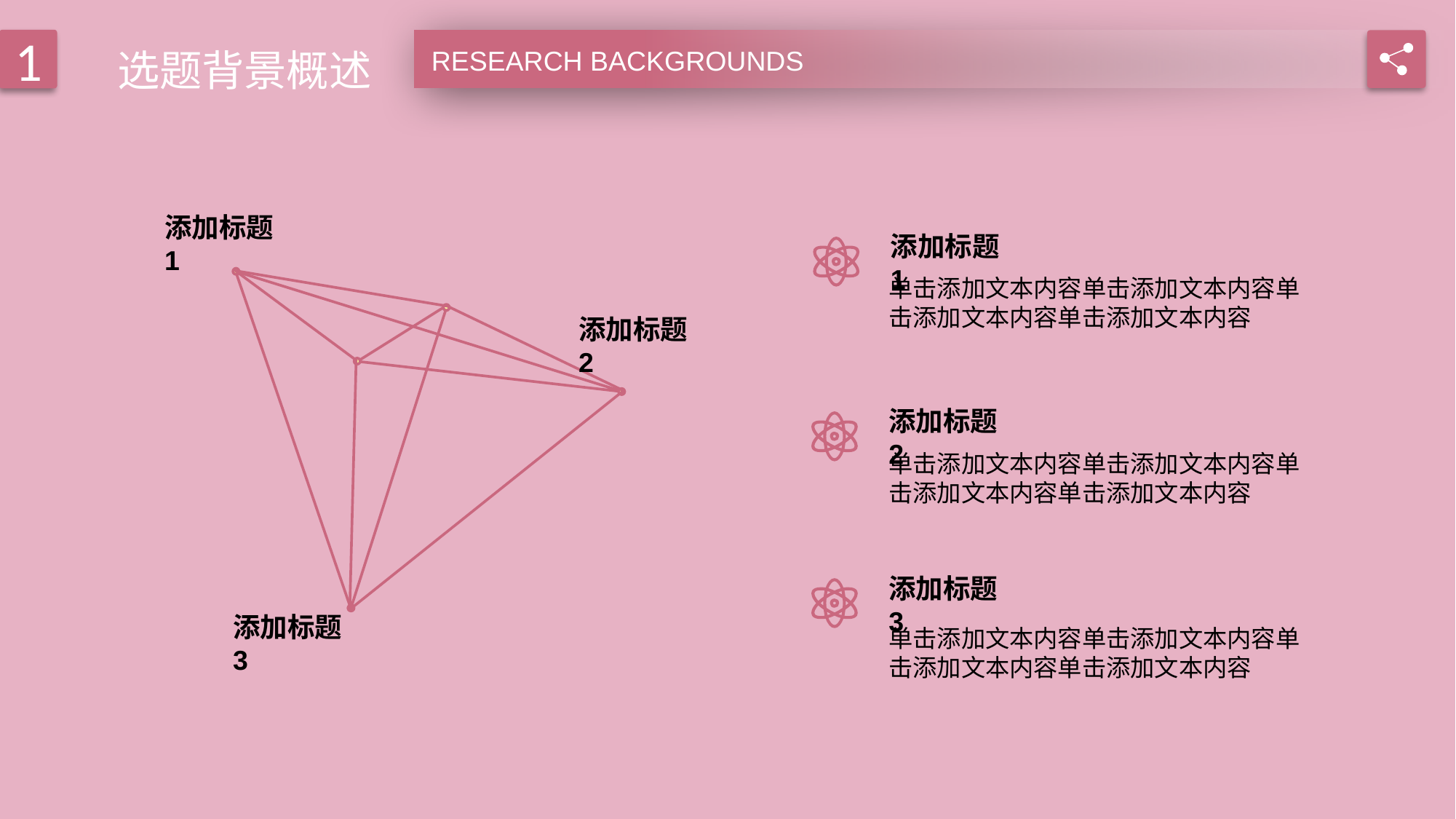

选题背景概述
1

RESEARCH BACKGROUNDS

添加标题1
添加标题1

单击添加文本内容单击添加文本内容单击添加文本内容单击添加文本内容

添加标题2
添加标题2

单击添加文本内容单击添加文本内容单击添加文本内容单击添加文本内容

添加标题3

添加标题3
单击添加文本内容单击添加文本内容单击添加文本内容单击添加文本内容